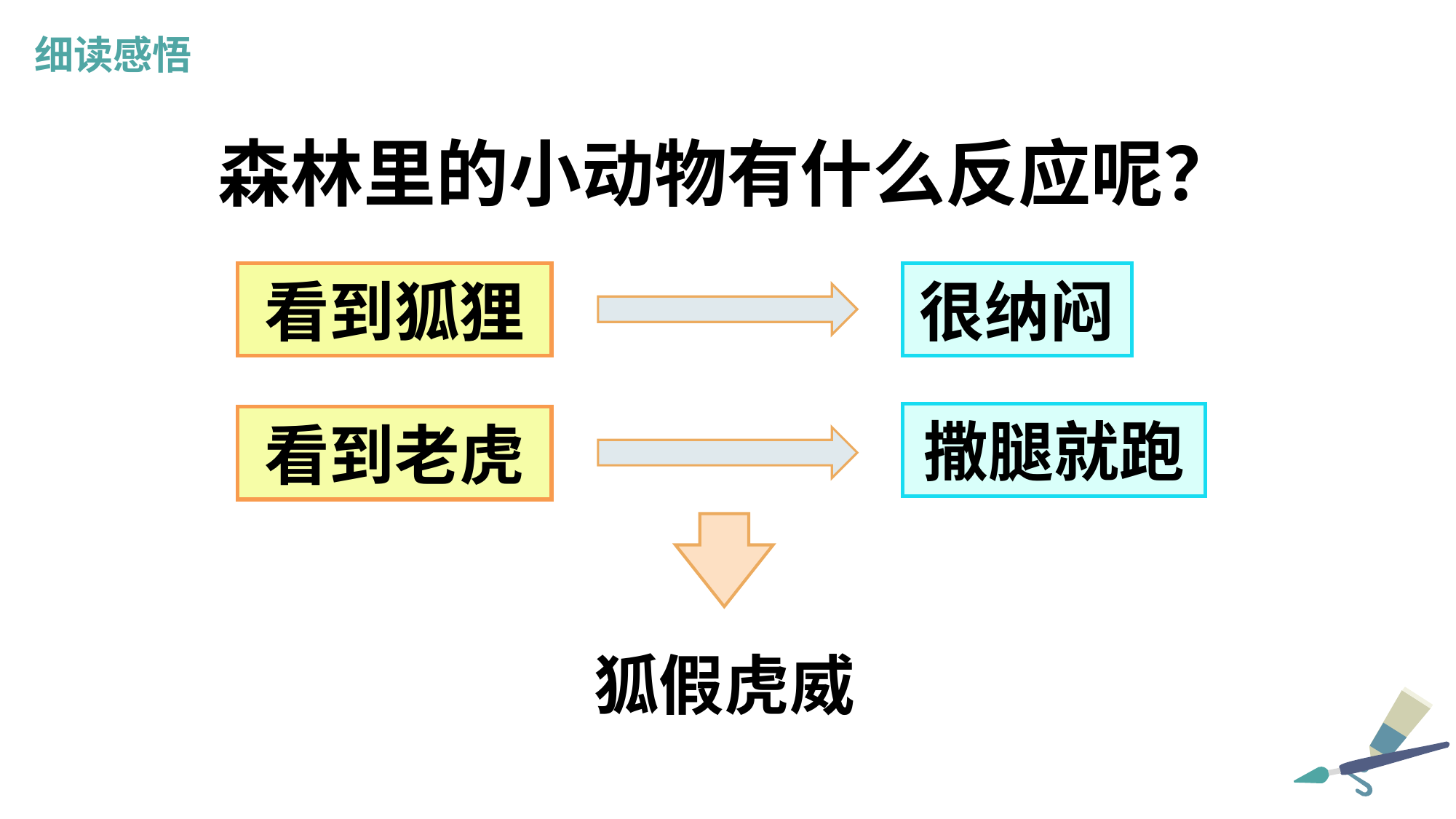

细读感悟
森林里的小动物有什么反应呢？
看到狐狸
很纳闷

撒腿就跑
看到老虎

狐假虎威